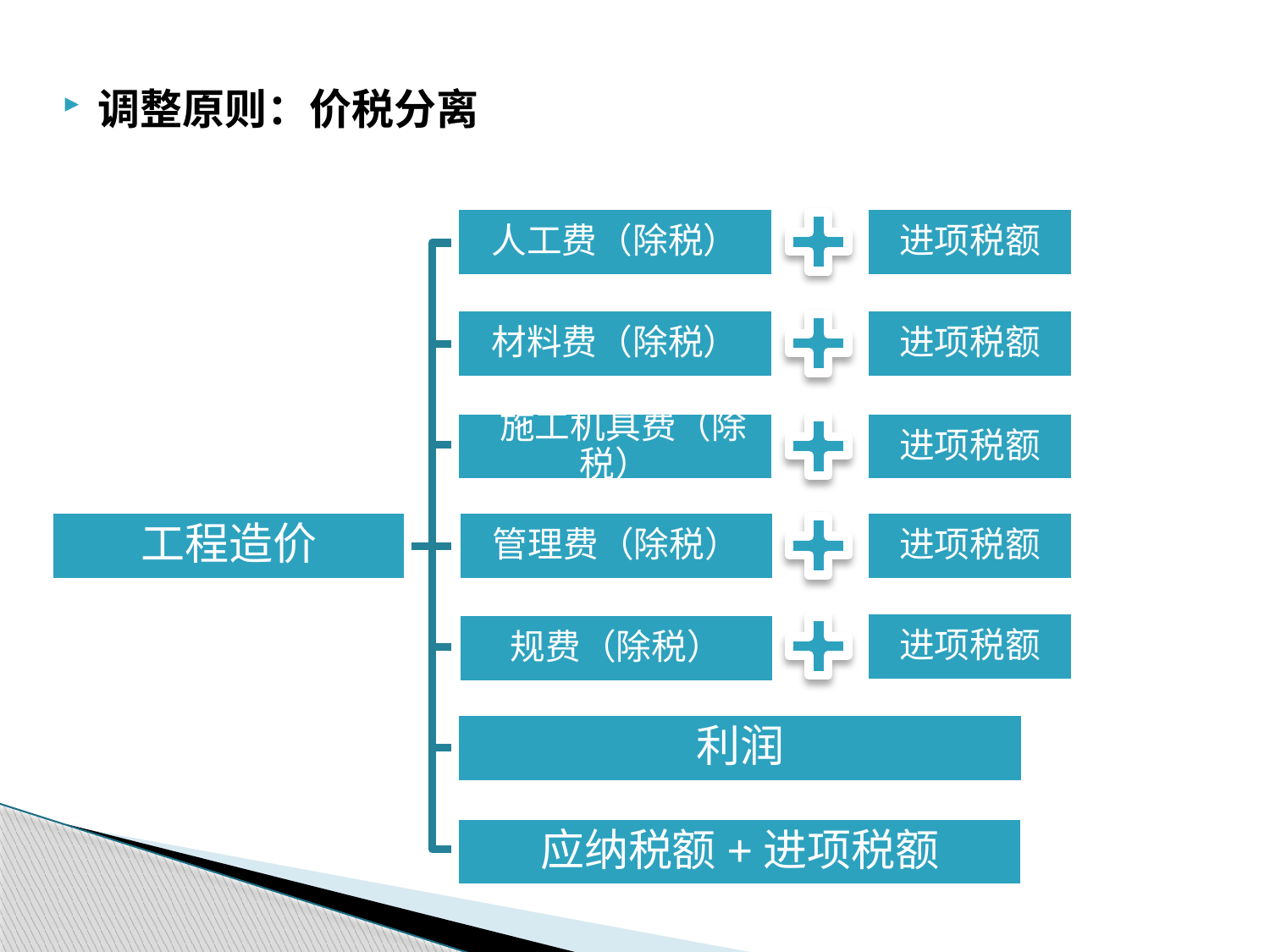

调整原则：价税分离

工程造价
人工费（含税）
材料费（含税）
施工机具费（含税）
管理费（含税）
规费（含税）
利润
营业税=税前造价x综合税率

人工费（除税）

进项税额

材料费（除税）

进项税额

 施工机具费（除税）

进项税额

管理费（除税）

进项税额

进项税额

规费（除税）

应纳税额

应纳税额+进项税额